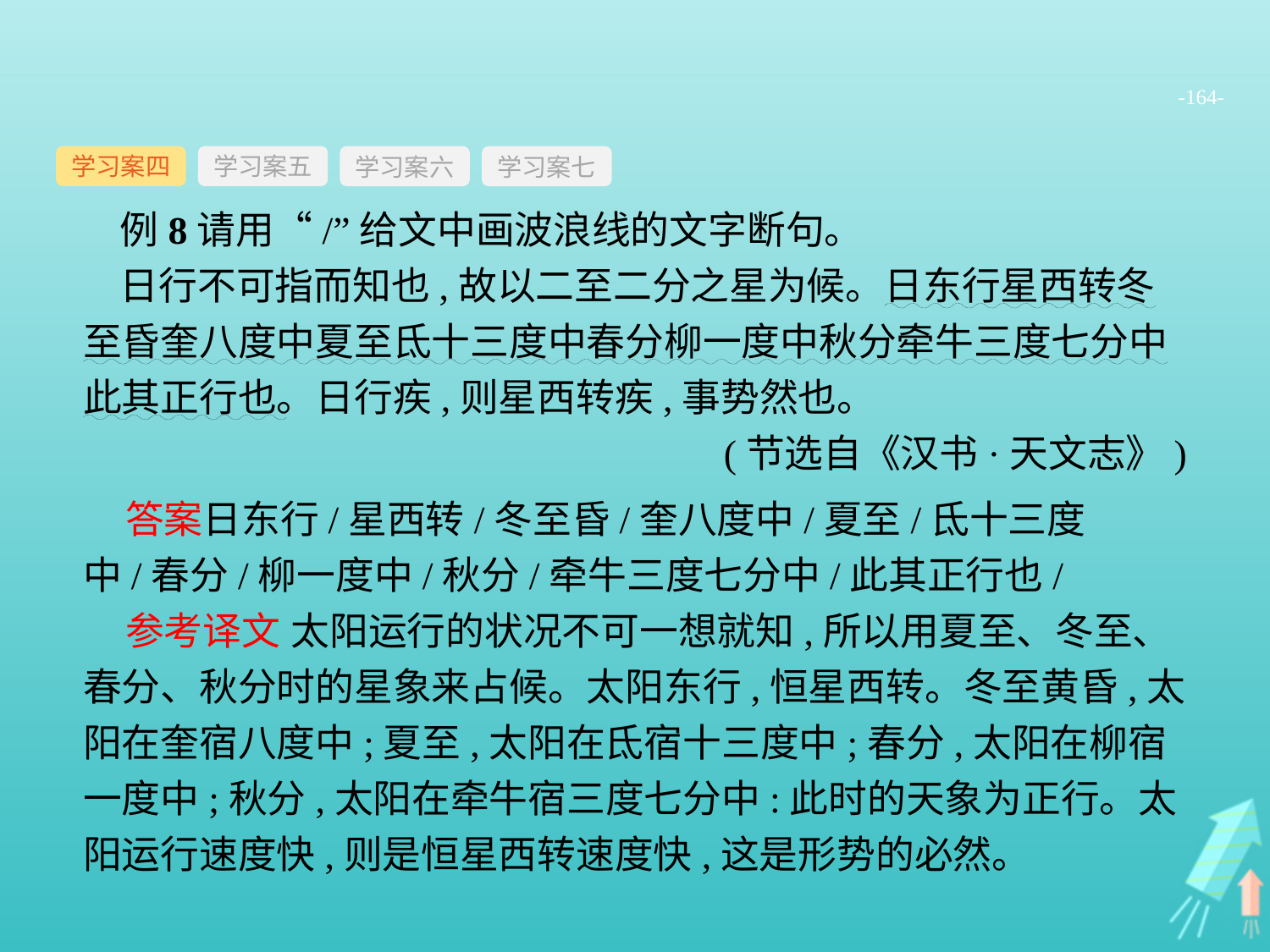

-164-
学习案四
学习案六
学习案七
学习案五
例8请用“/”给文中画波浪线的文字断句。
日行不可指而知也,故以二至二分之星为候。日东行星西转冬至昏奎八度中夏至氐十三度中春分柳一度中秋分牵牛三度七分中此其正行也。日行疾,则星西转疾,事势然也。
(节选自《汉书·天文志》)
答案日东行/星西转/冬至昏/奎八度中/夏至/氐十三度中/春分/柳一度中/秋分/牵牛三度七分中/此其正行也/
参考译文 太阳运行的状况不可一想就知,所以用夏至、冬至、春分、秋分时的星象来占候。太阳东行,恒星西转。冬至黄昏,太阳在奎宿八度中;夏至,太阳在氐宿十三度中;春分,太阳在柳宿一度中;秋分,太阳在牵牛宿三度七分中:此时的天象为正行。太阳运行速度快,则是恒星西转速度快,这是形势的必然。